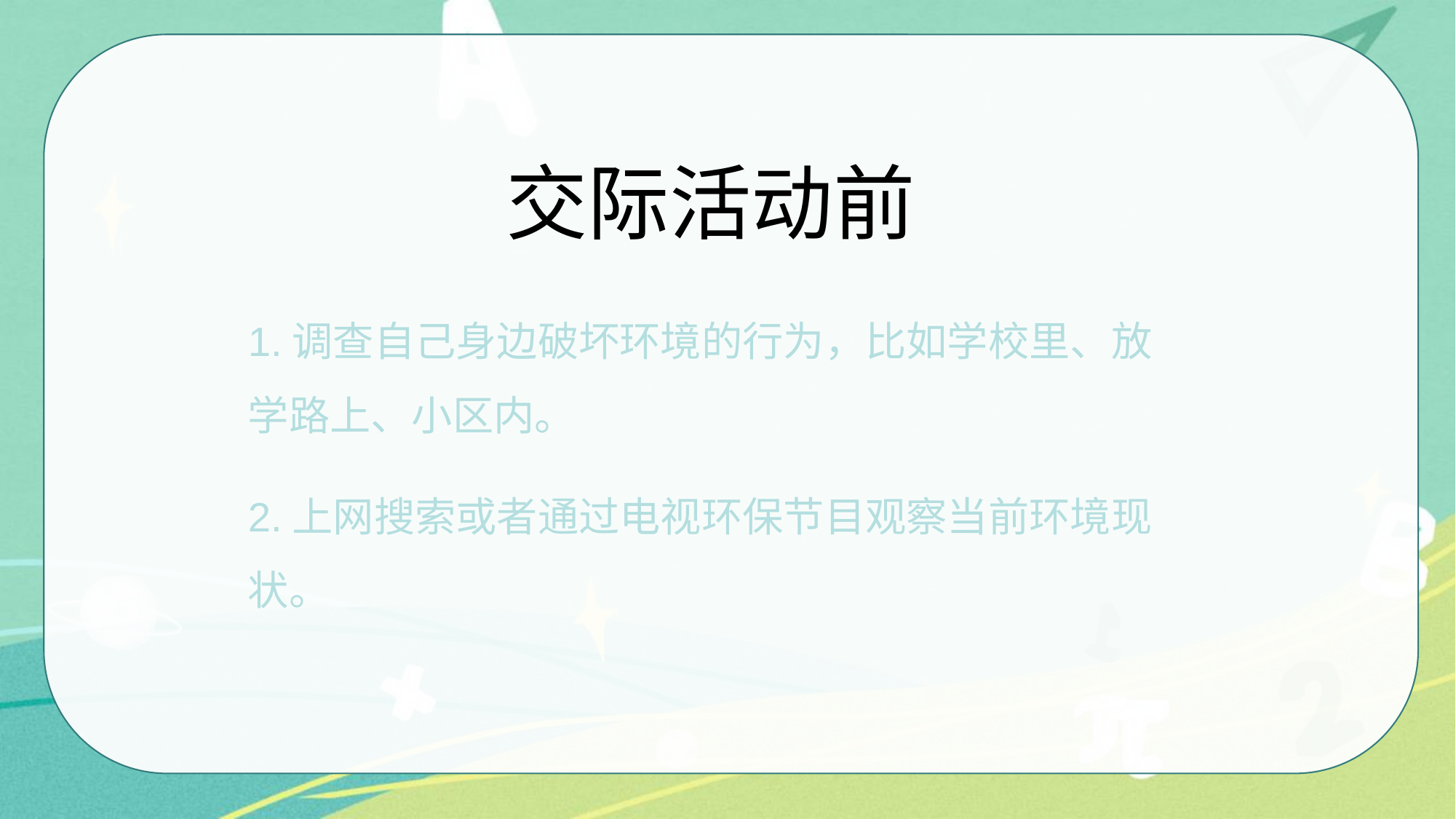

# 交际活动前
1.调查自己身边破坏环境的行为，比如学校里、放学路上、小区内。
2.上网搜索或者通过电视环保节目观察当前环境现状。